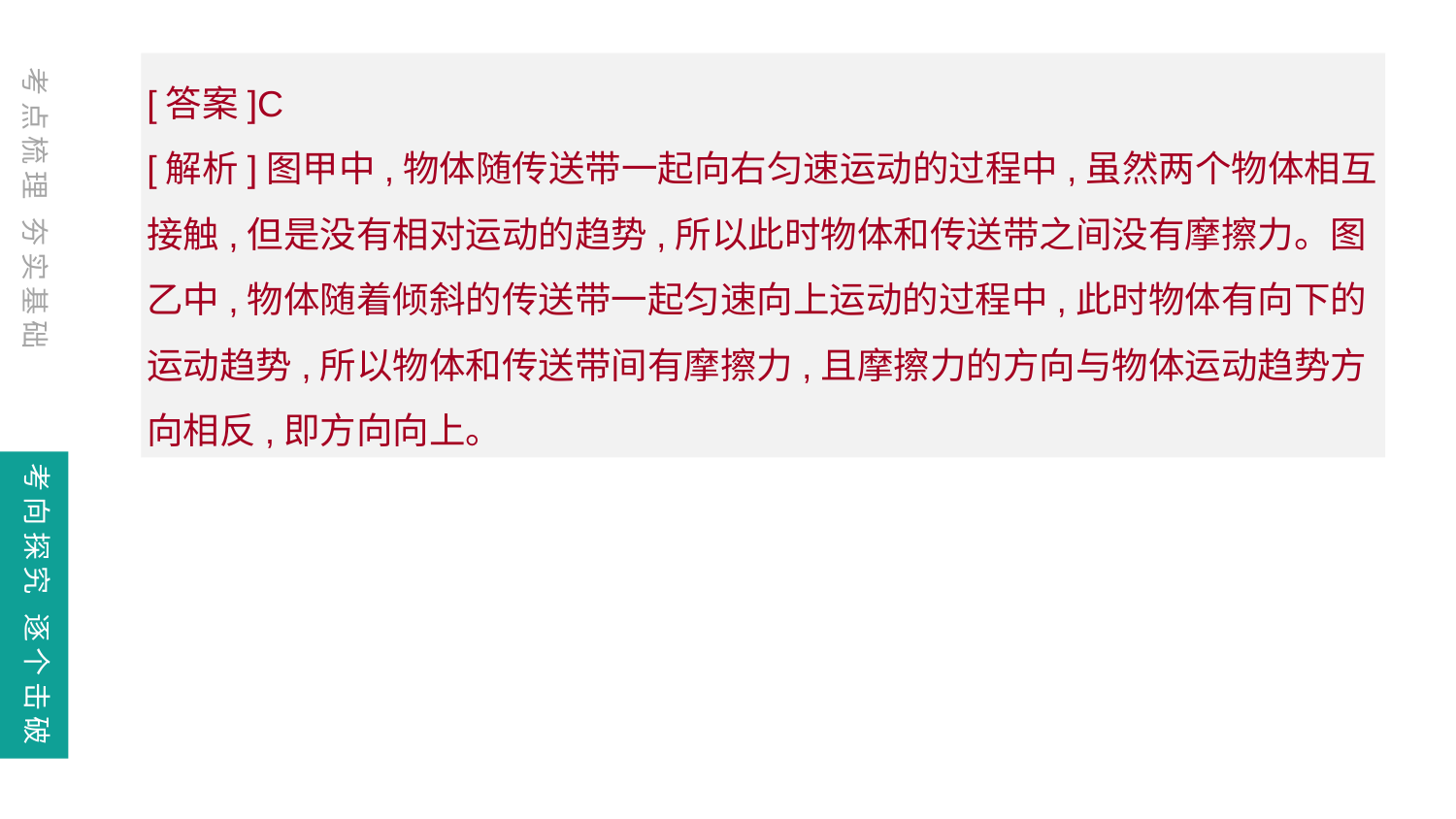

[答案]C
[解析]图甲中,物体随传送带一起向右匀速运动的过程中,虽然两个物体相互接触,但是没有相对运动的趋势,所以此时物体和传送带之间没有摩擦力。图乙中,物体随着倾斜的传送带一起匀速向上运动的过程中,此时物体有向下的运动趋势,所以物体和传送带间有摩擦力,且摩擦力的方向与物体运动趋势方向相反,即方向向上。
考点梳理 夯实基础

考向探究 逐个击破